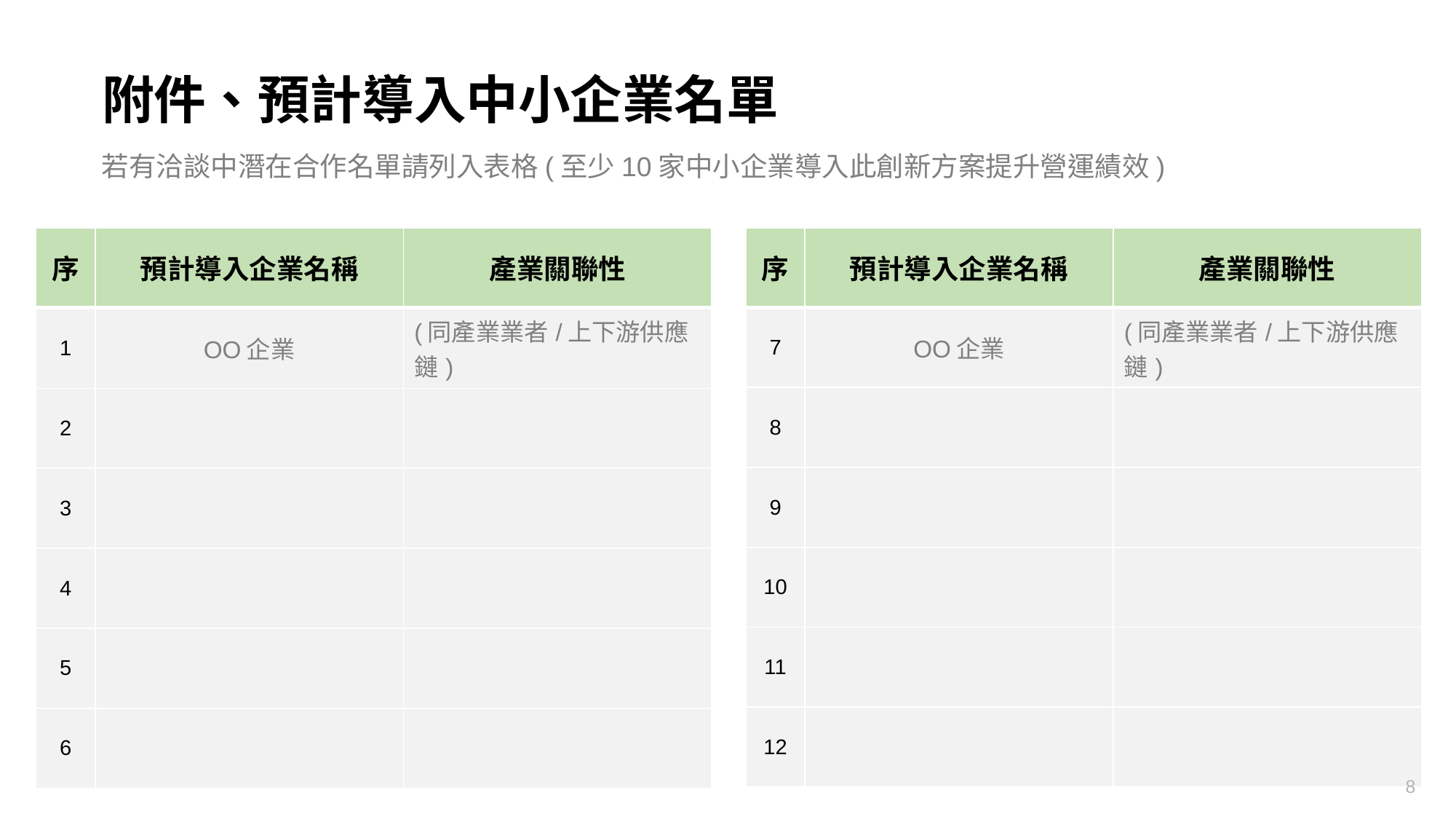

附件、預計導入中小企業名單
若有洽談中潛在合作名單請列入表格(至少10家中小企業導入此創新方案提升營運績效)
| 序 | 預計導入企業名稱 | 產業關聯性 |
| --- | --- | --- |
| 1 | OO企業 | (同產業業者/上下游供應鏈) |
| 2 |  |  |
| 3 |  |  |
| 4 |  |  |
| 5 |  |  |
| 6 |  |  |
| 序 | 預計導入企業名稱 | 產業關聯性 |
| --- | --- | --- |
| 7 | OO企業 | (同產業業者/上下游供應鏈) |
| 8 |  |  |
| 9 |  |  |
| 10 |  |  |
| 11 |  |  |
| 12 |  |  |
8